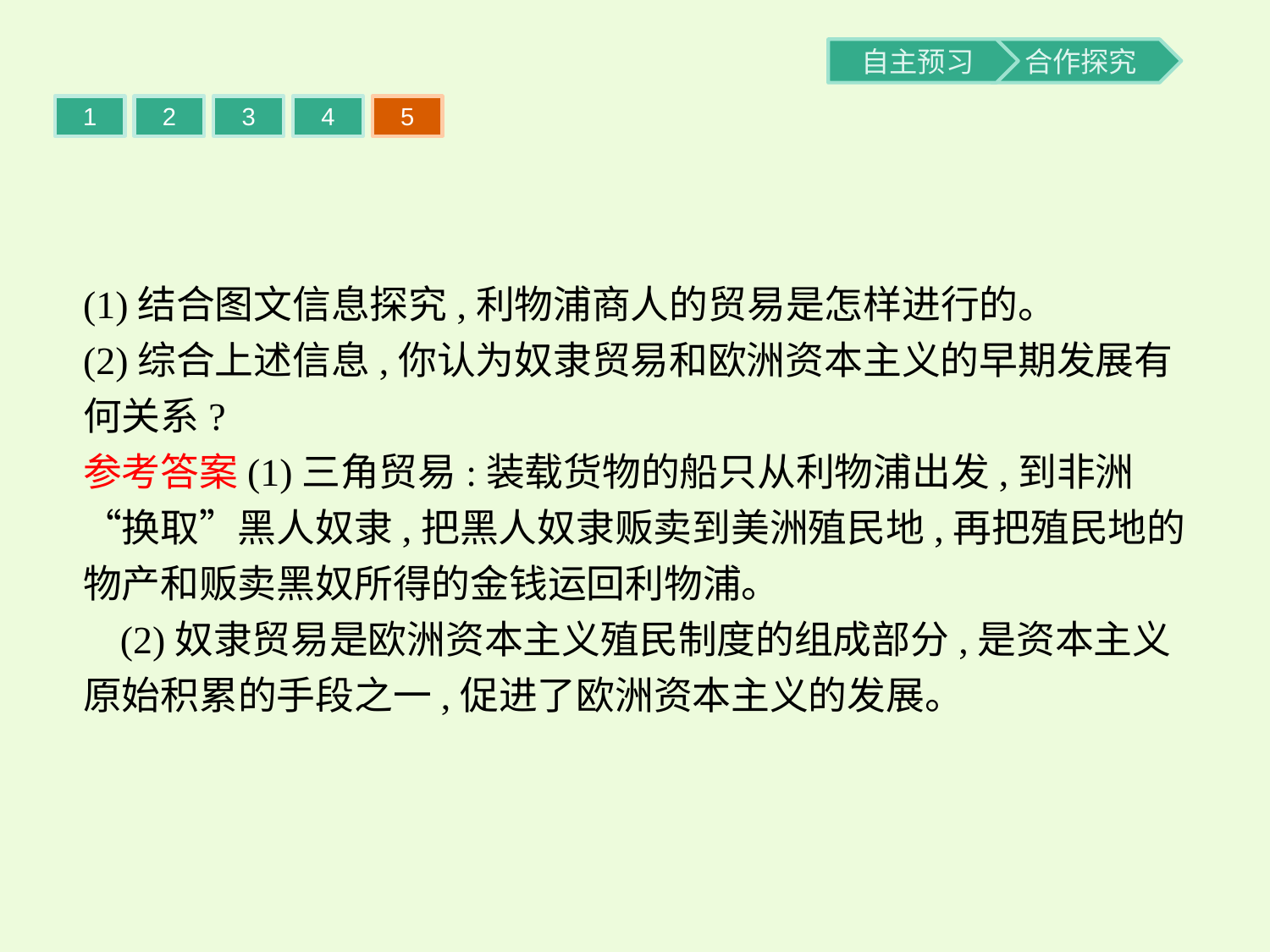

1
2
3
4
5
(1)结合图文信息探究,利物浦商人的贸易是怎样进行的。
(2)综合上述信息,你认为奴隶贸易和欧洲资本主义的早期发展有何关系?
参考答案(1)三角贸易:装载货物的船只从利物浦出发,到非洲“换取”黑人奴隶,把黑人奴隶贩卖到美洲殖民地,再把殖民地的物产和贩卖黑奴所得的金钱运回利物浦。
(2)奴隶贸易是欧洲资本主义殖民制度的组成部分,是资本主义原始积累的手段之一,促进了欧洲资本主义的发展。